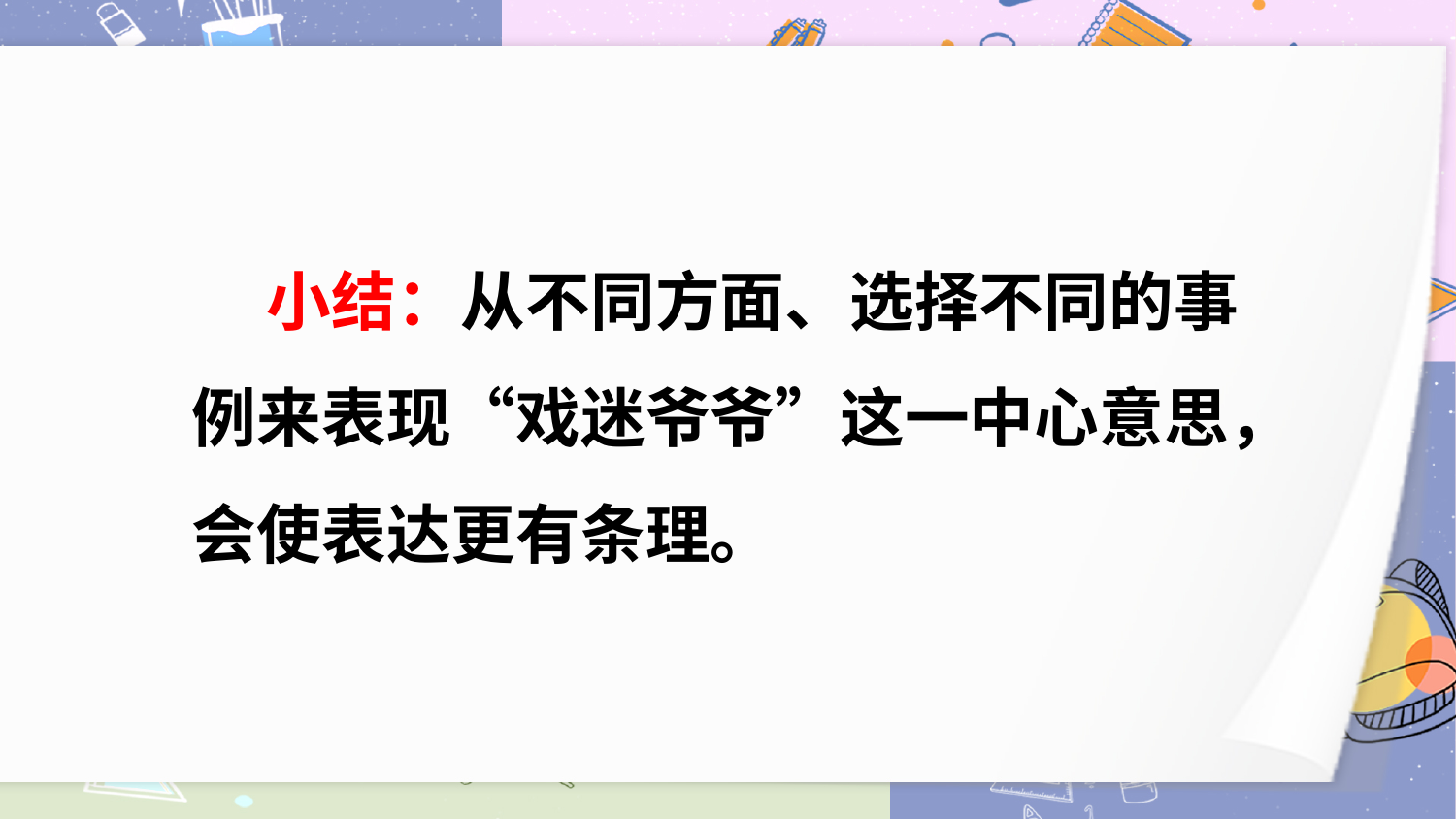

小结：从不同方面、选择不同的事例来表现“戏迷爷爷”这一中心意思，会使表达更有条理。